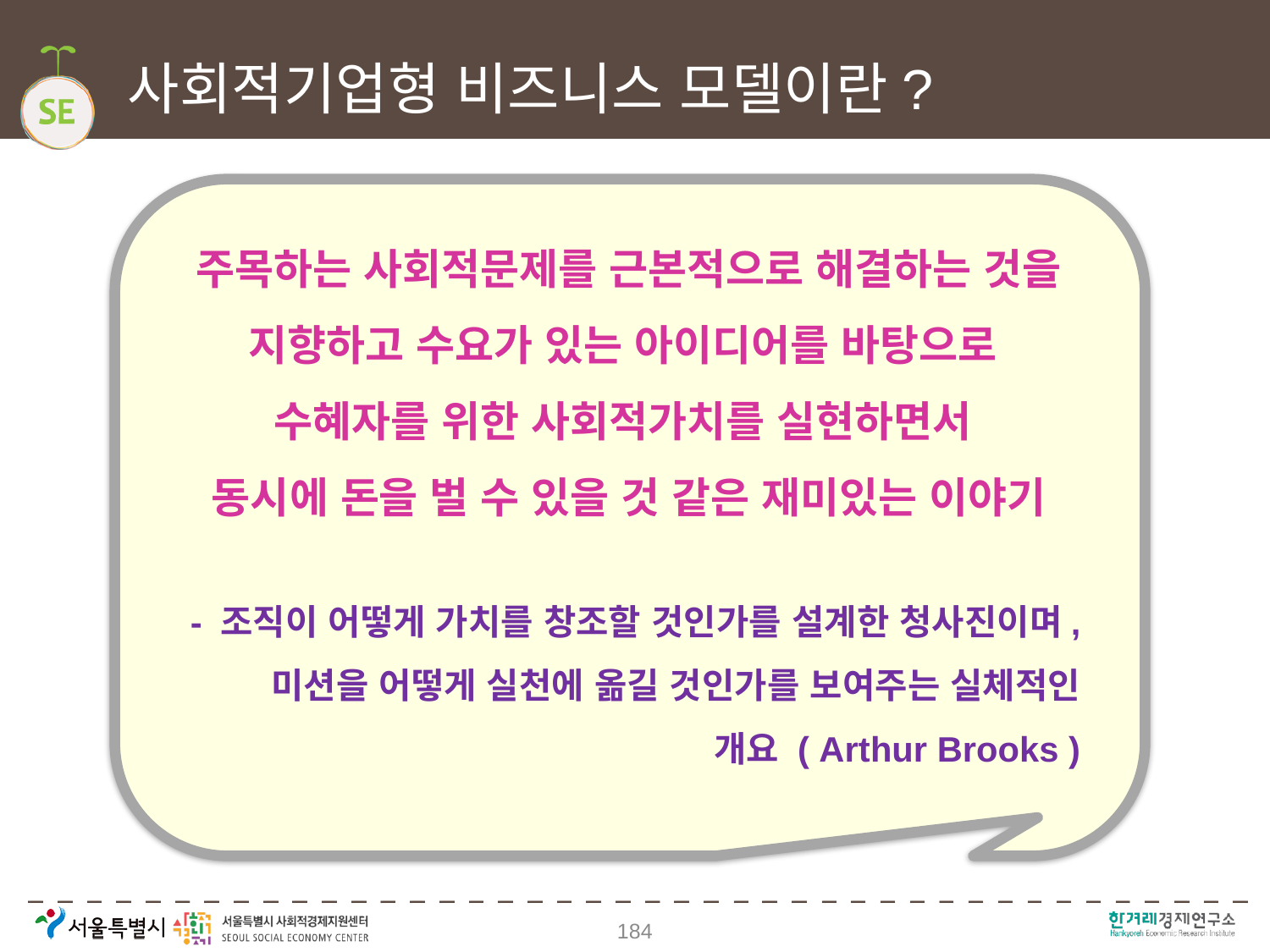

# 사회적기업형 비즈니스 모델이란?

주목하는 사회적문제를 근본적으로 해결하는 것을 지향하고 수요가 있는 아이디어를 바탕으로
수혜자를 위한 사회적가치를 실현하면서
동시에 돈을 벌 수 있을 것 같은 재미있는 이야기

 - 조직이 어떻게 가치를 창조할 것인가를 설계한 청사진이며, 미션을 어떻게 실천에 옮길 것인가를 보여주는 실체적인 개요 ( Arthur Brooks )

184